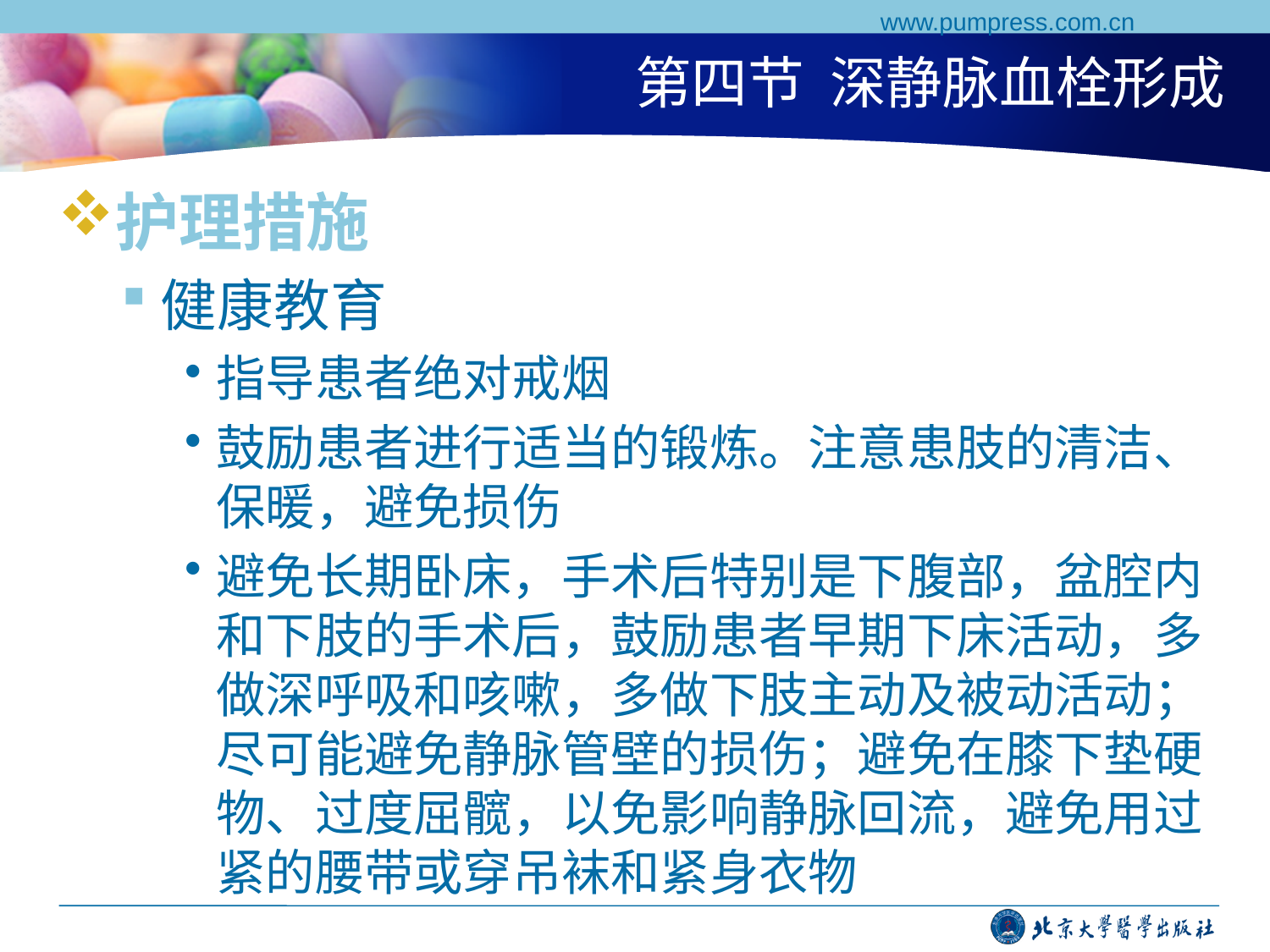

www.pumpress.com.cn
# 第四节  深静脉血栓形成
护理措施
健康教育
指导患者绝对戒烟
鼓励患者进行适当的锻炼。注意患肢的清洁、保暖，避免损伤
避免长期卧床，手术后特别是下腹部，盆腔内和下肢的手术后，鼓励患者早期下床活动，多做深呼吸和咳嗽，多做下肢主动及被动活动；尽可能避免静脉管壁的损伤；避免在膝下垫硬物、过度屈髋，以免影响静脉回流，避免用过紧的腰带或穿吊袜和紧身衣物